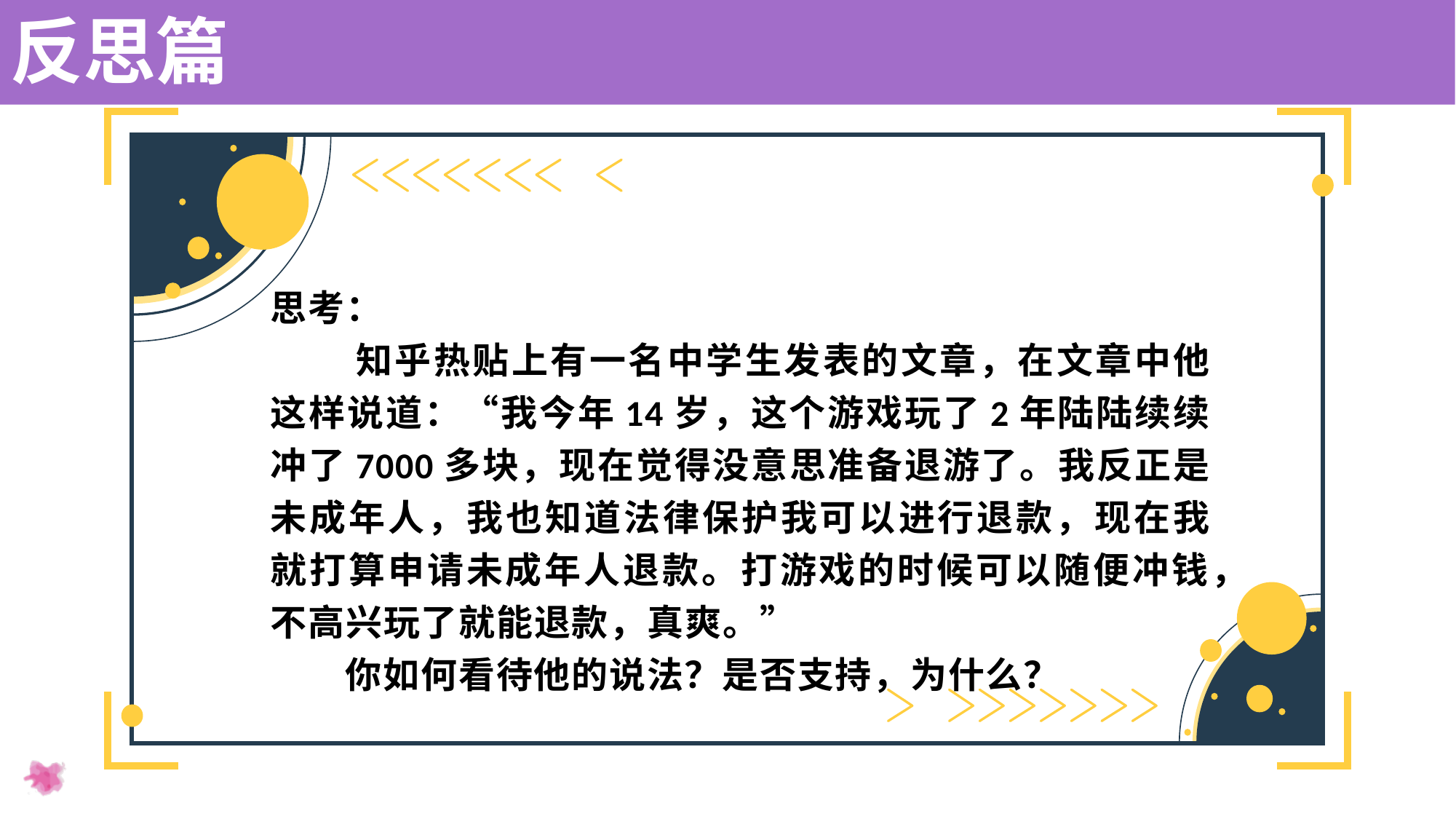

反思篇

思考：
       知乎热贴上有一名中学生发表的文章，在文章中他这样说道：“我今年14岁，这个游戏玩了2年陆陆续续冲了7000多块，现在觉得没意思准备退游了。我反正是未成年人，我也知道法律保护我可以进行退款，现在我就打算申请未成年人退款。打游戏的时候可以随便冲钱，不高兴玩了就能退款，真爽。”
       你如何看待他的说法？是否支持，为什么？